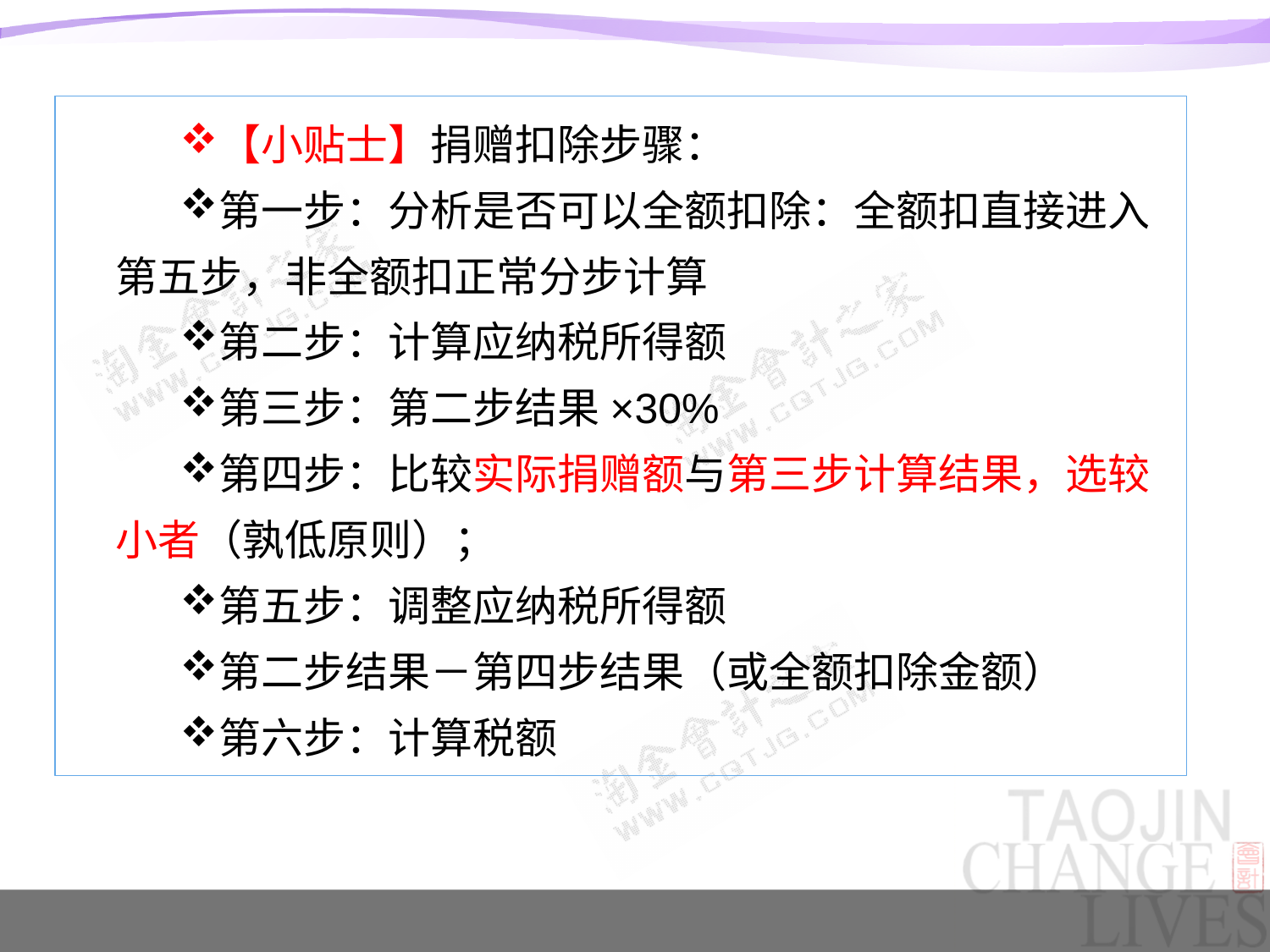

#
【小贴士】捐赠扣除步骤：
第一步：分析是否可以全额扣除：全额扣直接进入第五步，非全额扣正常分步计算
第二步：计算应纳税所得额
第三步：第二步结果×30%
第四步：比较实际捐赠额与第三步计算结果，选较小者（孰低原则）；
第五步：调整应纳税所得额
第二步结果－第四步结果（或全额扣除金额）
第六步：计算税额